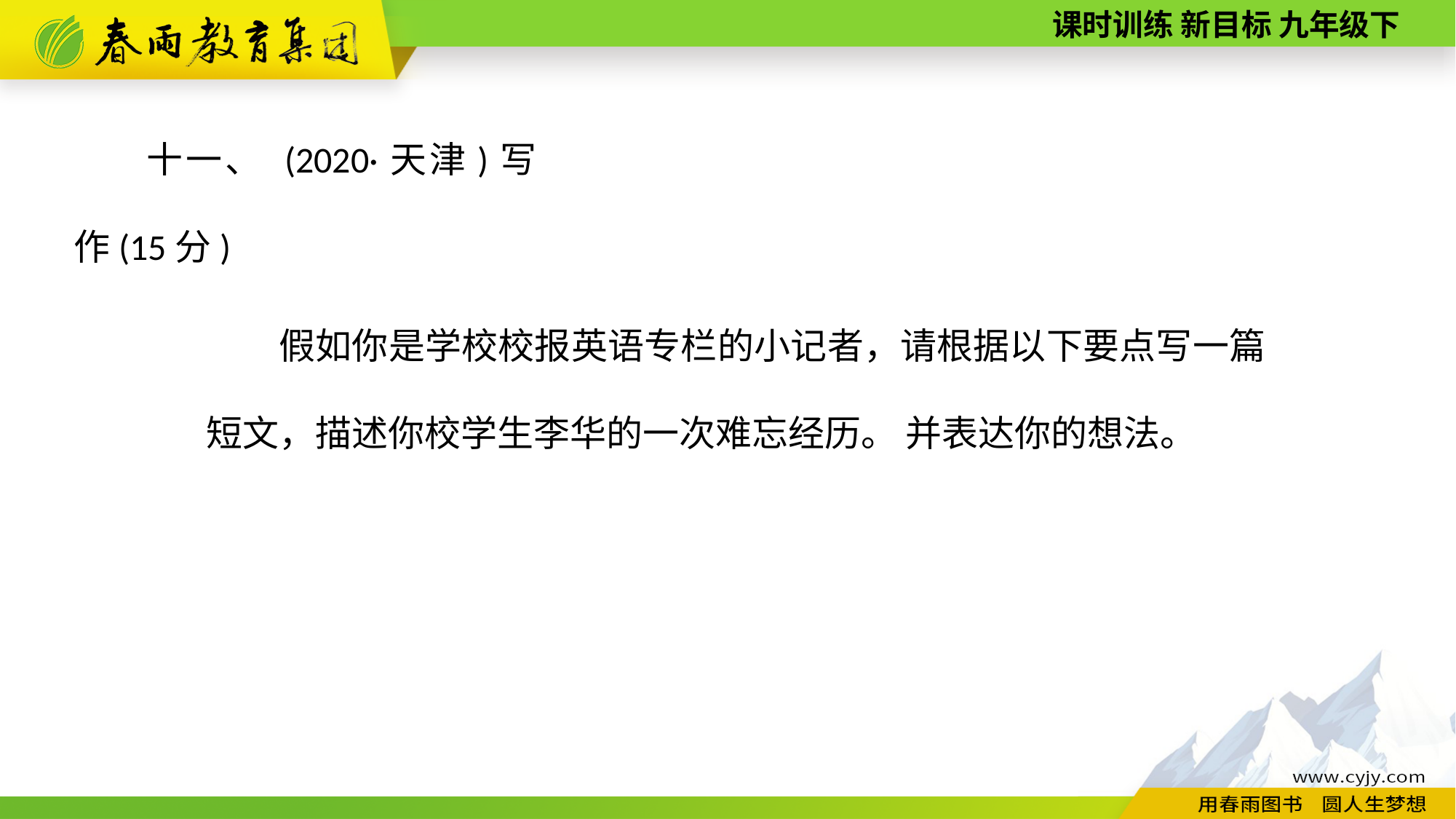

十一、 (2020·天津)写作(15分)
假如你是学校校报英语专栏的小记者，请根据以下要点写一篇短文，描述你校学生李华的一次难忘经历。 并表达你的想法。